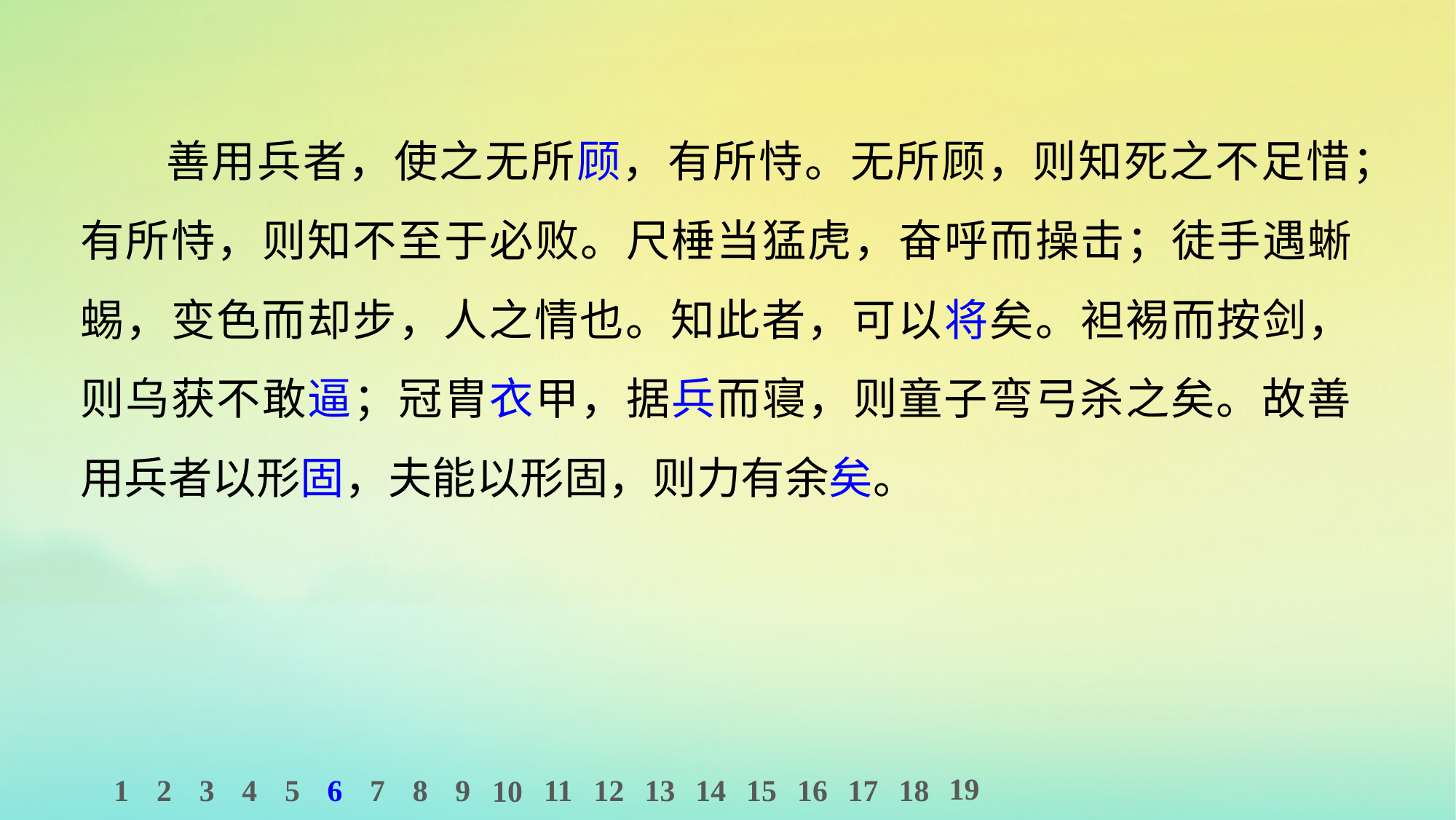

善用兵者，使之无所顾，有所恃。无所顾，则知死之不足惜；有所恃，则知不至于必败。尺棰当猛虎，奋呼而操击；徒手遇蜥蜴，变色而却步，人之情也。知此者，可以将矣。袒裼而按剑，则乌获不敢逼；冠胄衣甲，据兵而寝，则童子弯弓杀之矣。故善用兵者以形固，夫能以形固，则力有余矣。
19
1
2
3
4
5
6
7
8
9
11
12
13
14
15
16
17
18
10